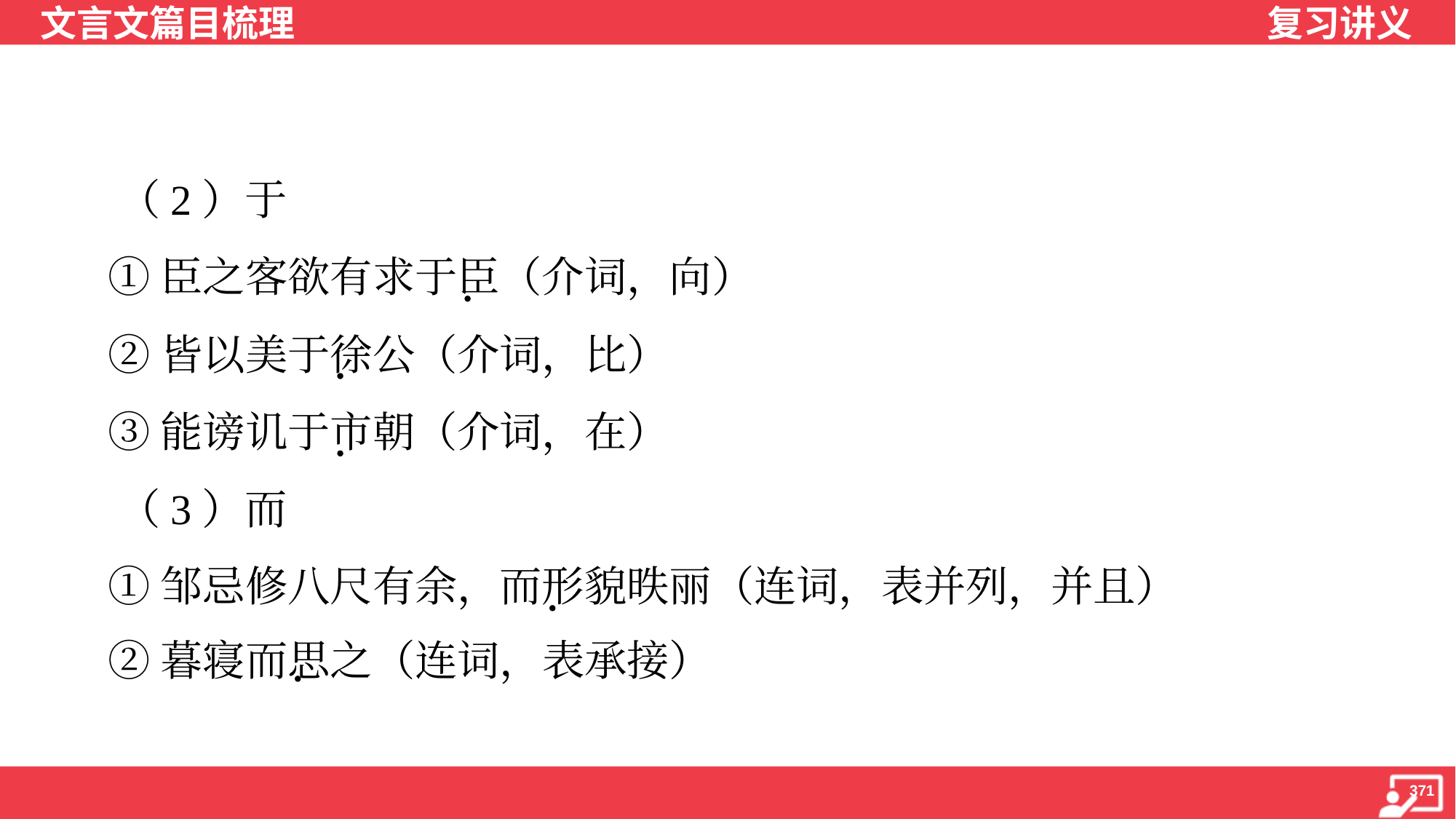

（2）于
    ①臣之客欲有求于臣（介词，向）
    ②皆以美于徐公（介词，比）
    ③能谤讥于市朝（介词，在）
    （3）而
    ①邹忌修八尺有余，而形貌昳丽（连词，表并列，并且）
    ②暮寝而思之（连词，表承接）